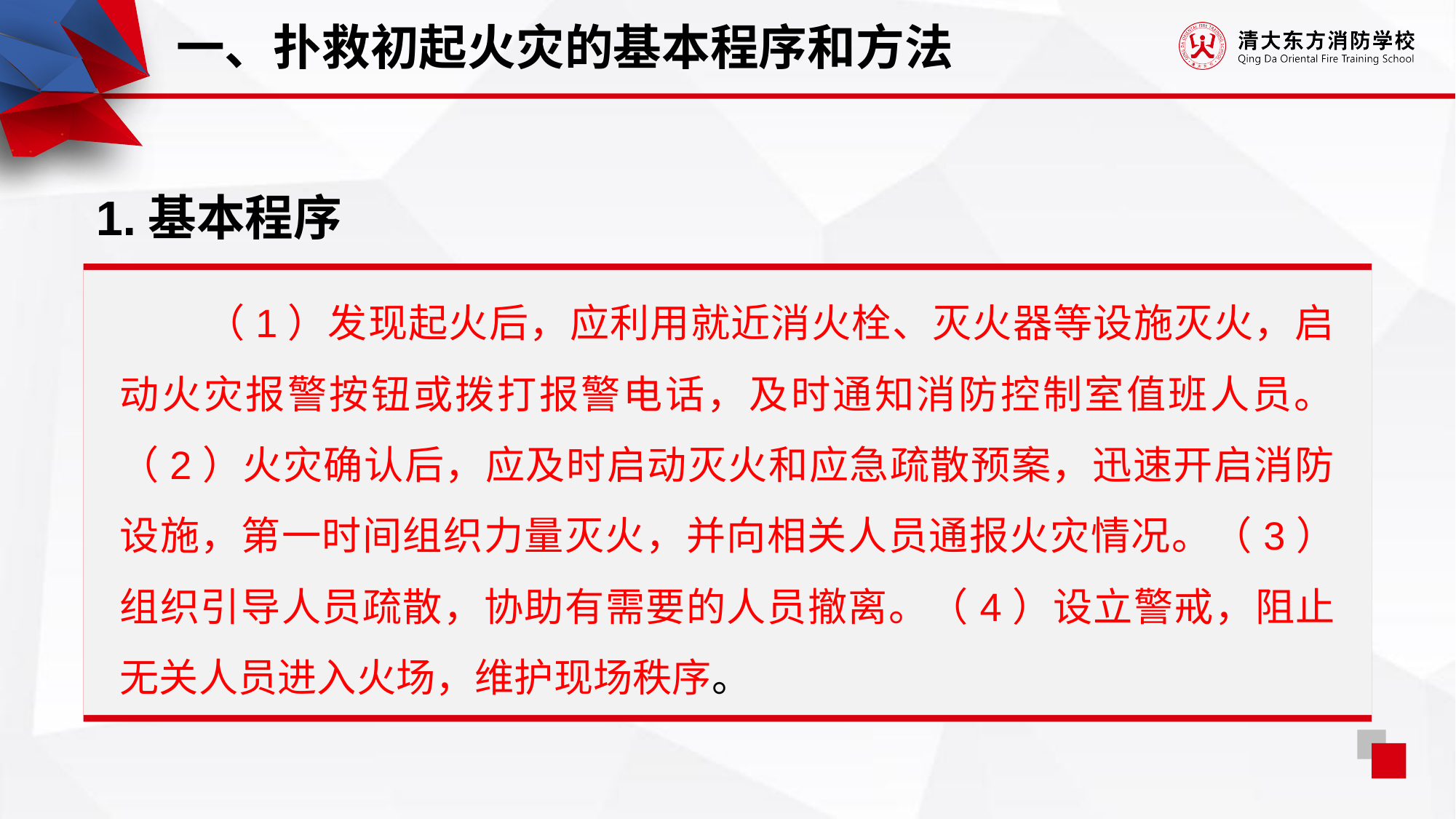

一、扑救初起火灾的基本程序和方法

1.基本程序

（1）发现起火后，应利用就近消火栓、灭火器等设施灭火，启动火灾报警按钮或拨打报警电话，及时通知消防控制室值班人员。（2）火灾确认后，应及时启动灭火和应急疏散预案，迅速开启消防设施，第一时间组织力量灭火，并向相关人员通报火灾情况。（3）组织引导人员疏散，协助有需要的人员撤离。（4）设立警戒，阻止无关人员进入火场，维护现场秩序。